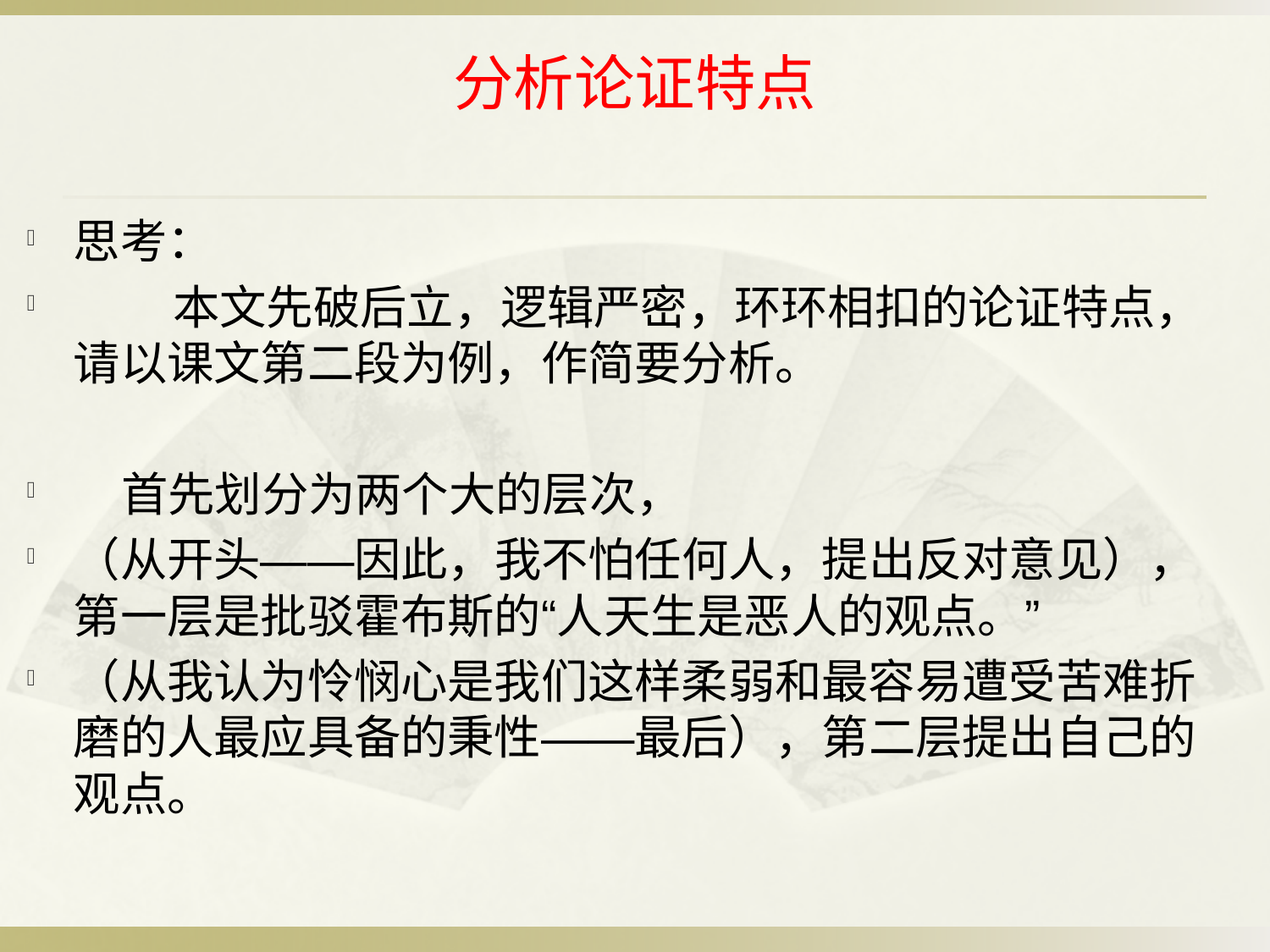

# 分析论证特点
思考：
       本文先破后立，逻辑严密，环环相扣的论证特点，请以课文第二段为例，作简要分析。

   首先划分为两个大的层次，
（从开头——因此，我不怕任何人，提出反对意见），第一层是批驳霍布斯的“人天生是恶人的观点。”
（从我认为怜悯心是我们这样柔弱和最容易遭受苦难折磨的人最应具备的秉性——最后），第二层提出自己的观点。